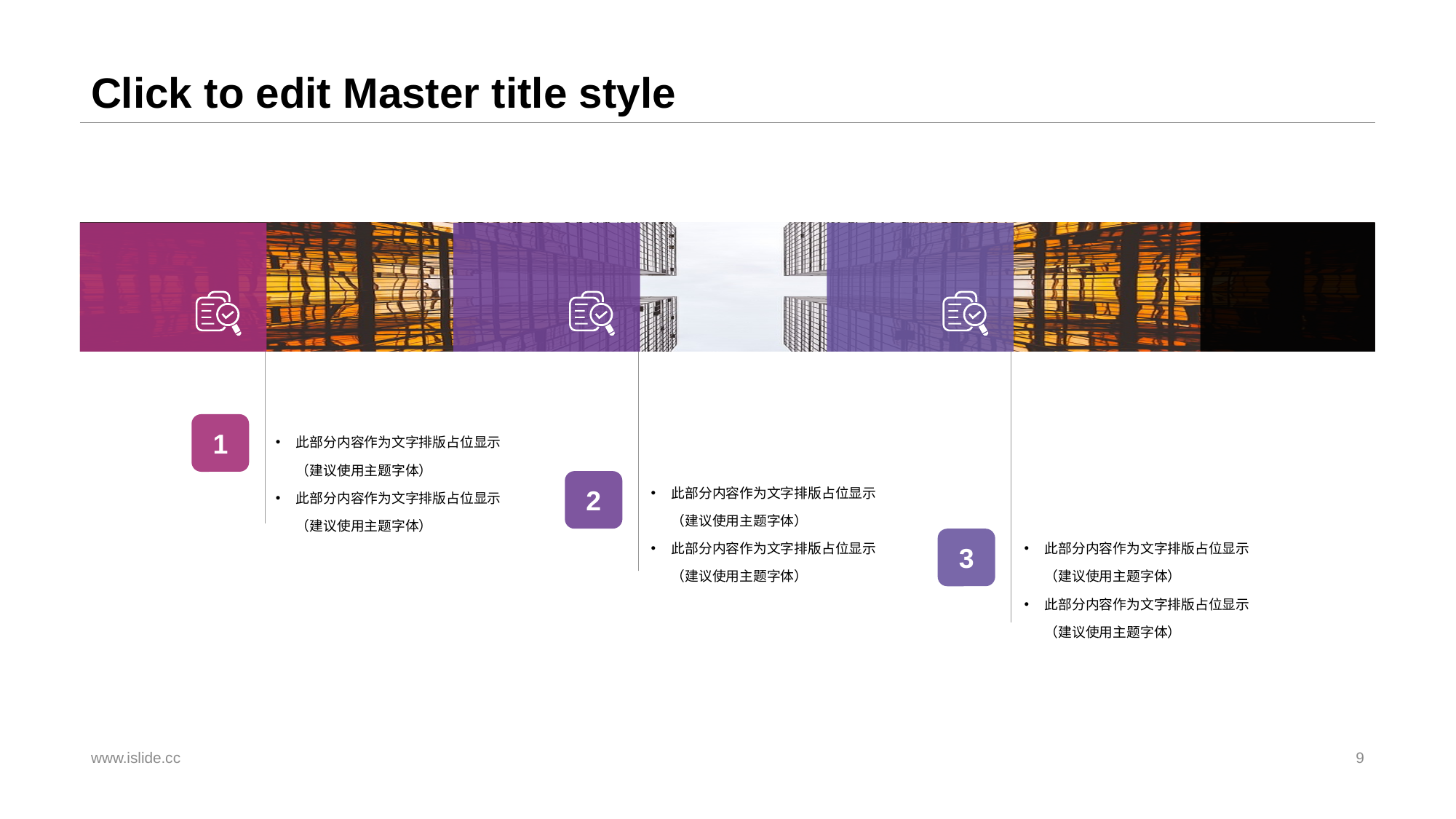

# Click to edit Master title style

1
此部分内容作为文字排版占位显示（建议使用主题字体）
此部分内容作为文字排版占位显示（建议使用主题字体）
此部分内容作为文字排版占位显示（建议使用主题字体）
此部分内容作为文字排版占位显示（建议使用主题字体）
2
此部分内容作为文字排版占位显示（建议使用主题字体）
此部分内容作为文字排版占位显示（建议使用主题字体）
3
www.islide.cc
9